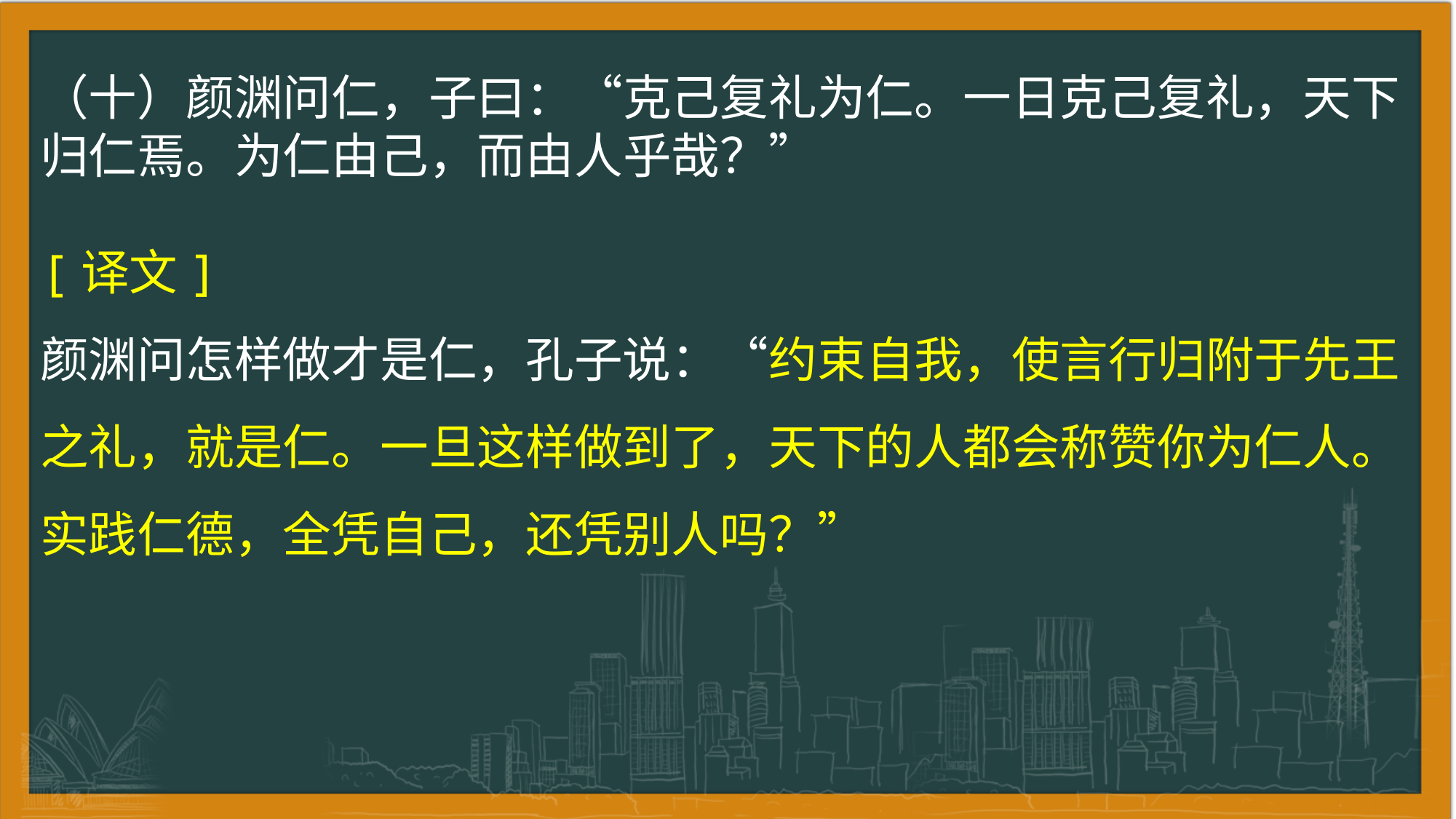

（十）颜渊问仁，子曰：“克己复礼为仁。一日克己复礼，天下归仁焉。为仁由己，而由人乎哉？”

[译文]
颜渊问怎样做才是仁，孔子说：“约束自我，使言行归附于先王之礼，就是仁。一旦这样做到了，天下的人都会称赞你为仁人。实践仁德，全凭自己，还凭别人吗？”